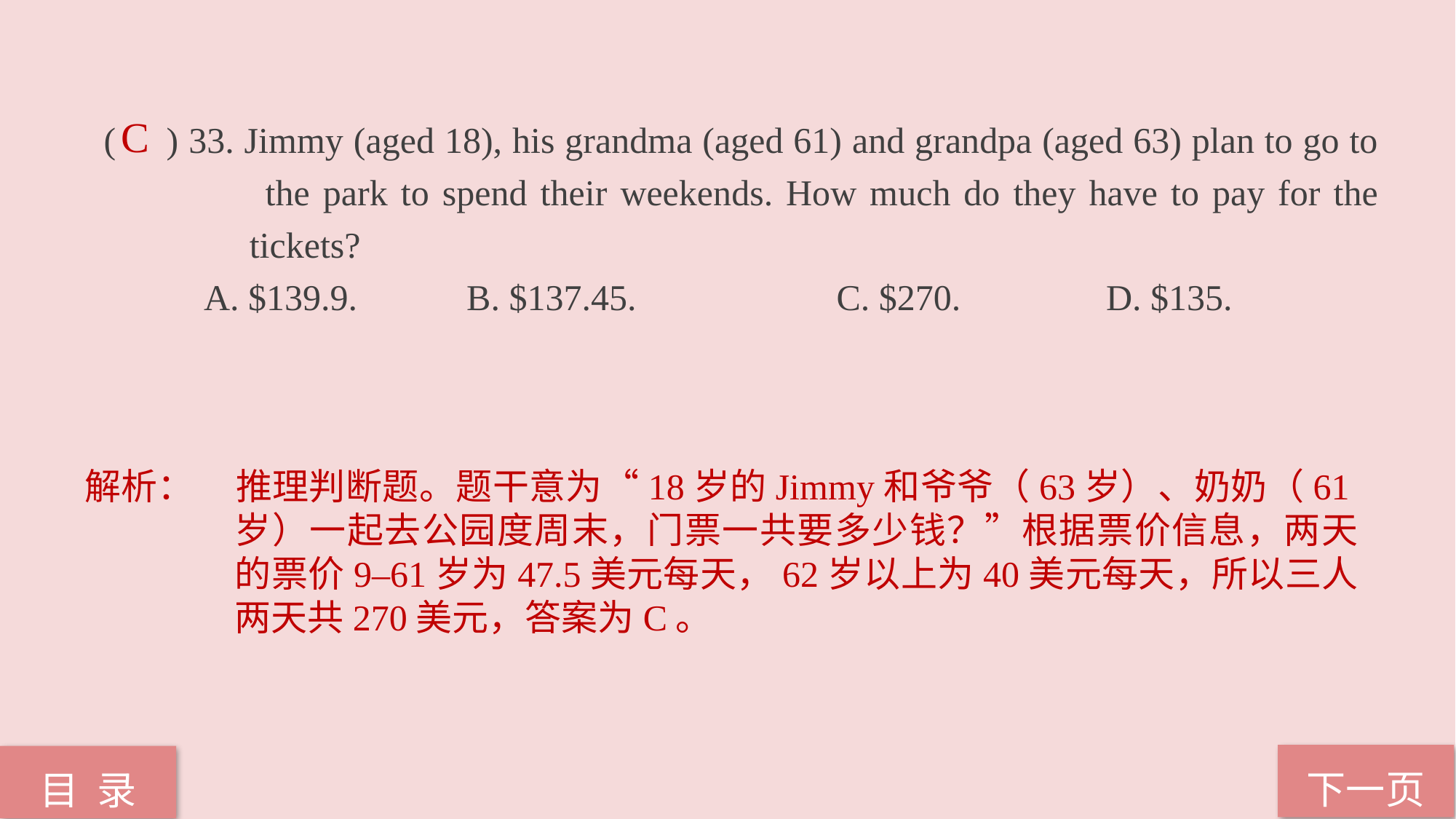

(     ) 33. Jimmy (aged 18), his grandma (aged 61) and grandpa (aged 63) plan to go to 	    the park to spend their weekends. How much do they have to pay for the 	    tickets?
           A. $139.9.            B. $137.45.                      C. $270.                D. $135.
C
解析：	推理判断题。题干意为“18岁的Jimmy和爷爷（63岁）、奶奶（61岁）一起去公园度周末，门票一共要多少钱？”根据票价信息，两天的票价9–61岁为47.5美元每天，62岁以上为40美元每天，所以三人两天共270美元，答案为C。